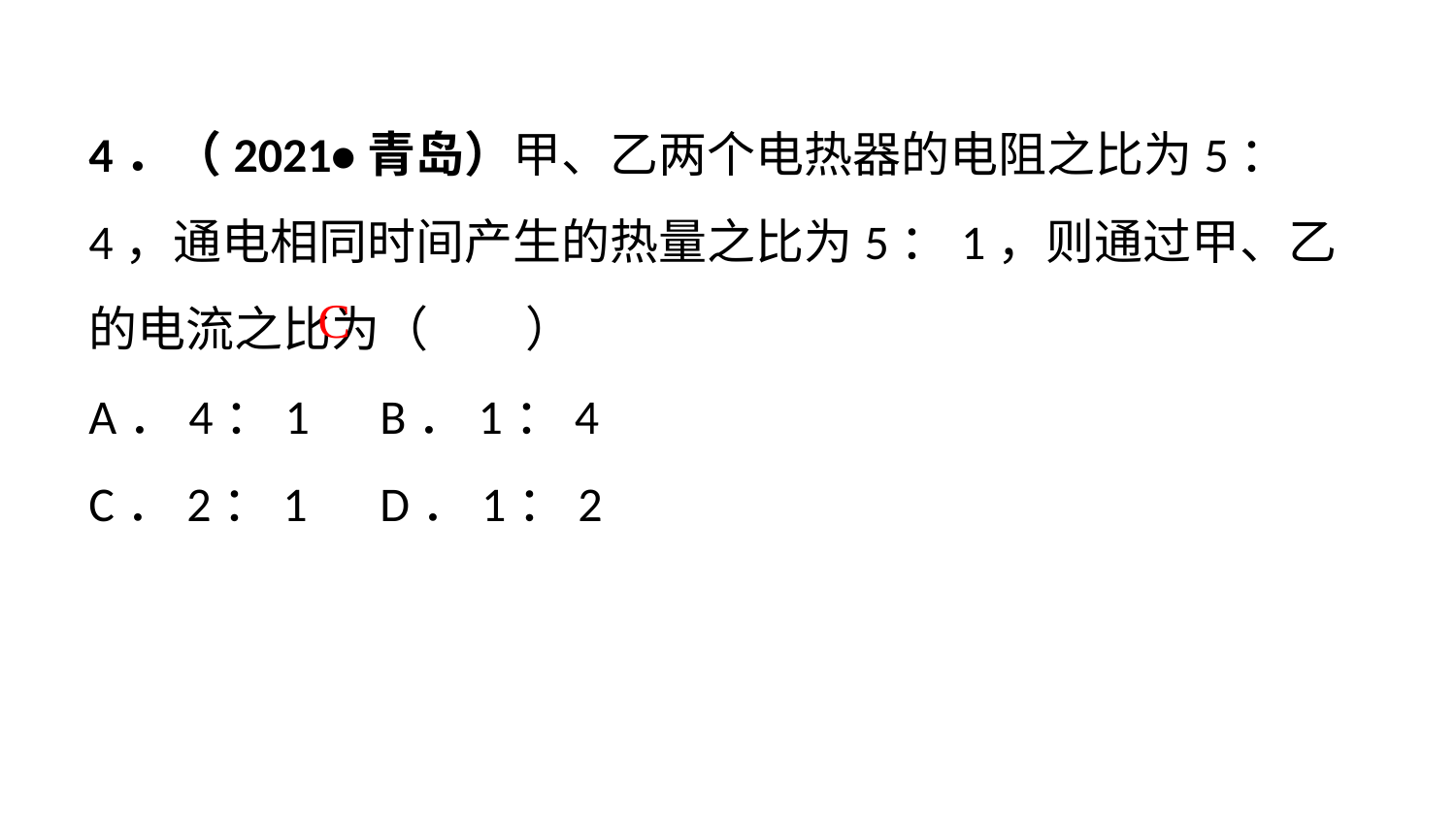

4．（2021•青岛）甲、乙两个电热器的电阻之比为5：4，通电相同时间产生的热量之比为5：1，则通过甲、乙的电流之比为（　　）
A．4：1	B．1：4
C．2：1	D．1：2
C